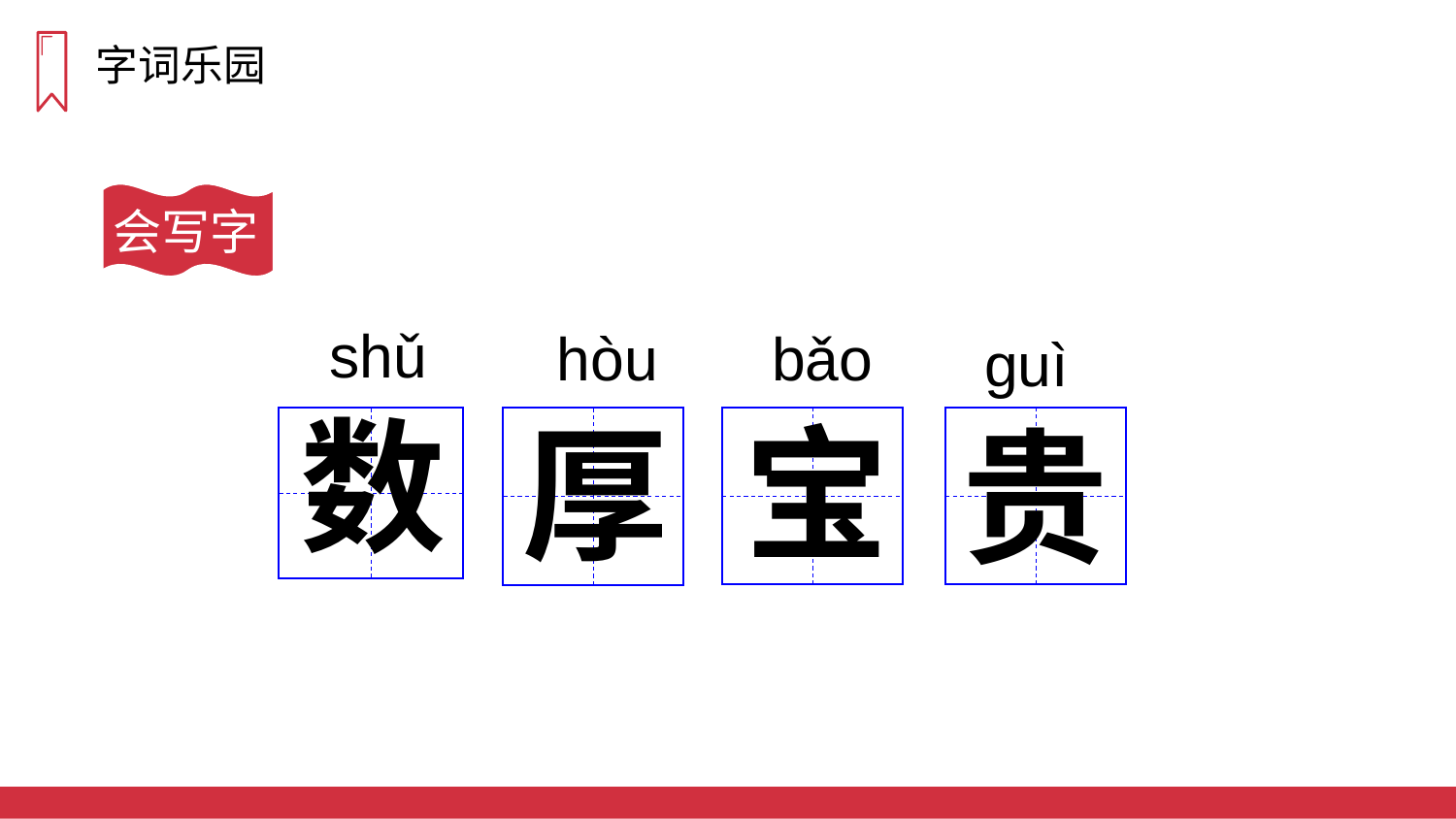

字词乐园
会写字
shǔ
hòu
bǎo
ɡuì
数
宝
厚
贵